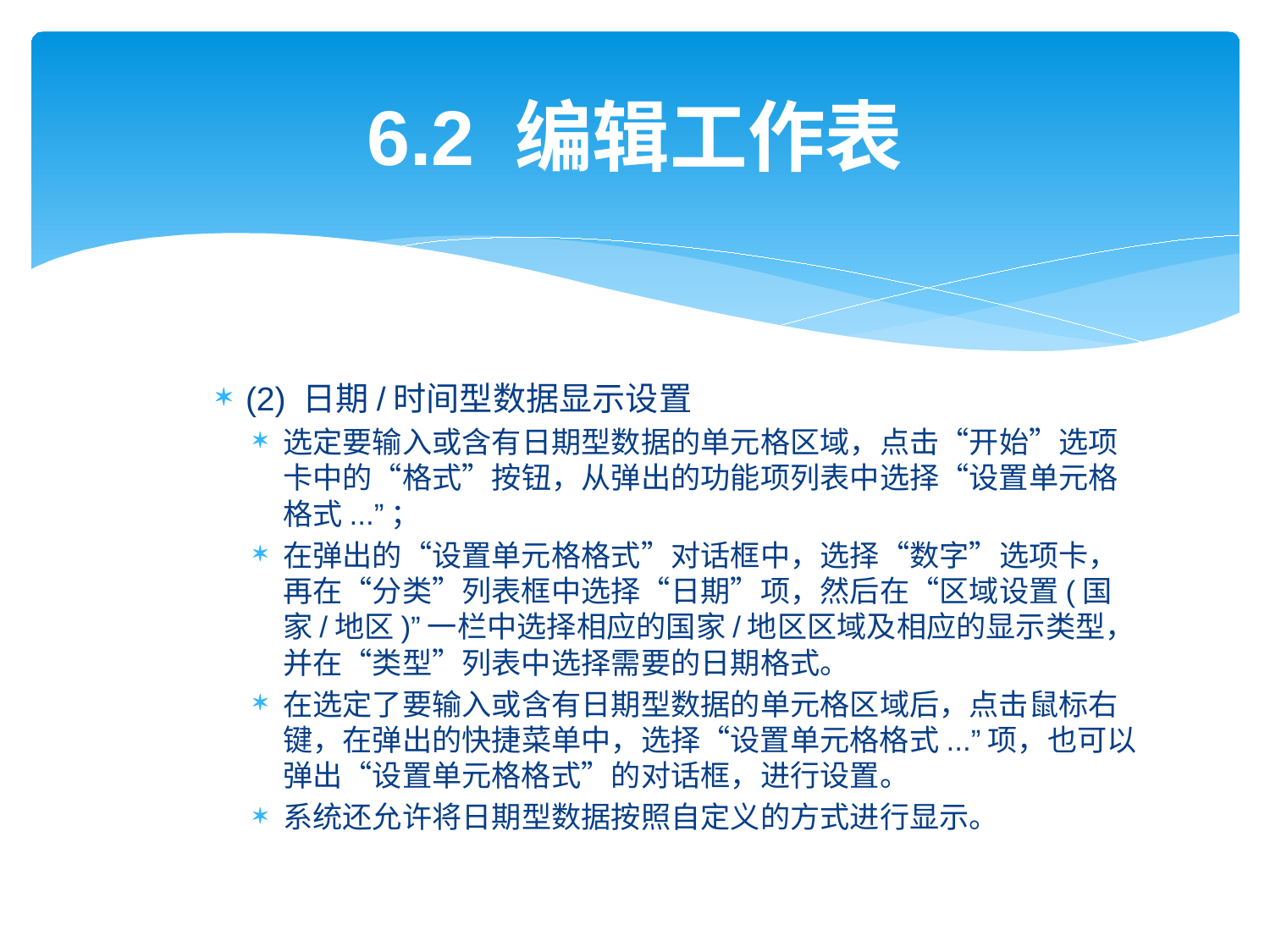

# 6.2 编辑工作表
(2) 日期/时间型数据显示设置
选定要输入或含有日期型数据的单元格区域，点击“开始”选项卡中的“格式”按钮，从弹出的功能项列表中选择“设置单元格格式...”；
在弹出的“设置单元格格式”对话框中，选择“数字”选项卡，再在“分类”列表框中选择“日期”项，然后在“区域设置(国家/地区)”一栏中选择相应的国家/地区区域及相应的显示类型，并在“类型”列表中选择需要的日期格式。
在选定了要输入或含有日期型数据的单元格区域后，点击鼠标右键，在弹出的快捷菜单中，选择“设置单元格格式...”项，也可以弹出“设置单元格格式”的对话框，进行设置。
系统还允许将日期型数据按照自定义的方式进行显示。